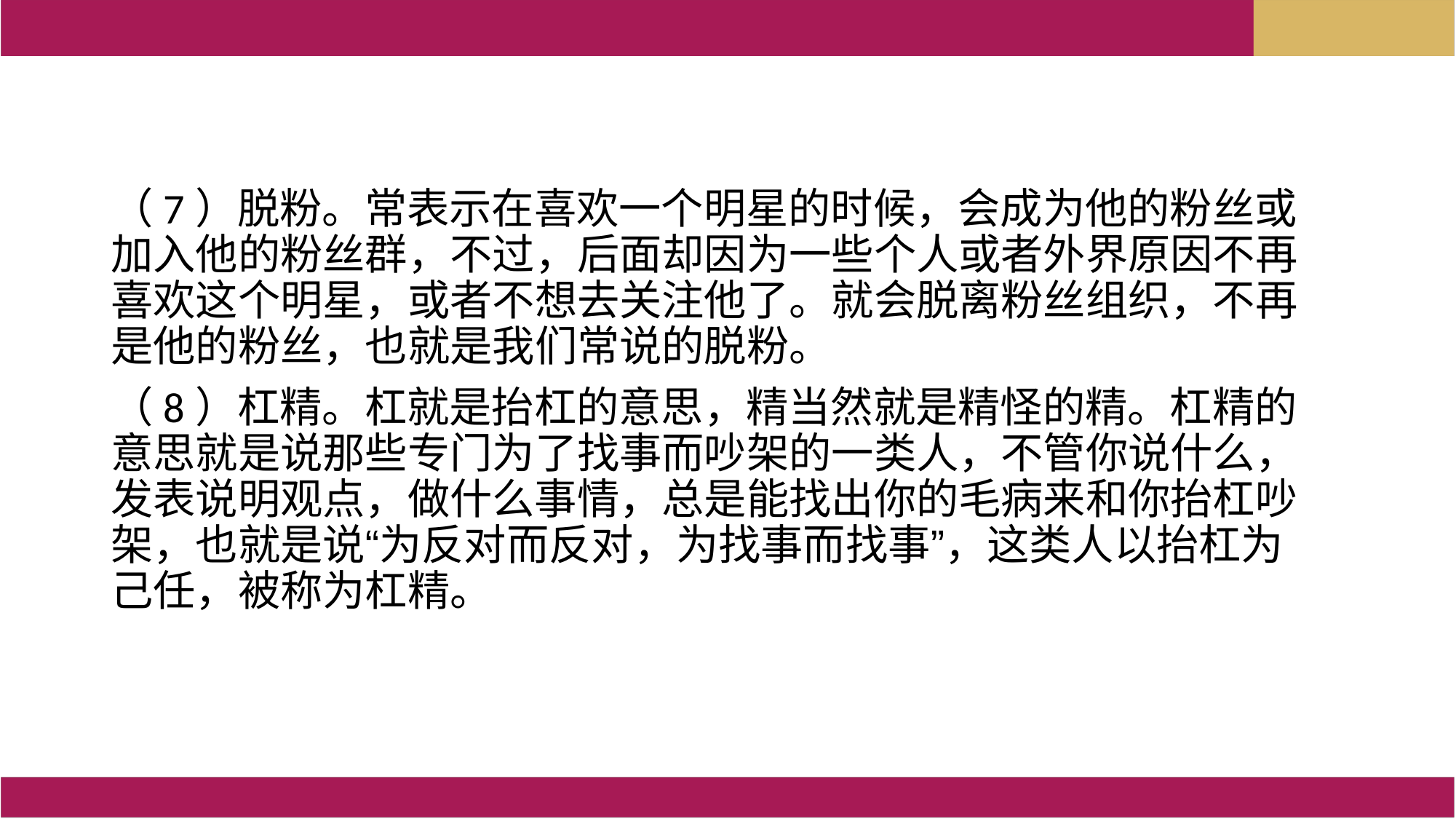

（7）脱粉。常表示在喜欢一个明星的时候，会成为他的粉丝或加入他的粉丝群，不过，后面却因为一些个人或者外界原因不再喜欢这个明星，或者不想去关注他了。就会脱离粉丝组织，不再是他的粉丝，也就是我们常说的脱粉。
（8）杠精。杠就是抬杠的意思，精当然就是精怪的精。杠精的意思就是说那些专门为了找事而吵架的一类人，不管你说什么，发表说明观点，做什么事情，总是能找出你的毛病来和你抬杠吵架，也就是说“为反对而反对，为找事而找事”，这类人以抬杠为己任，被称为杠精。